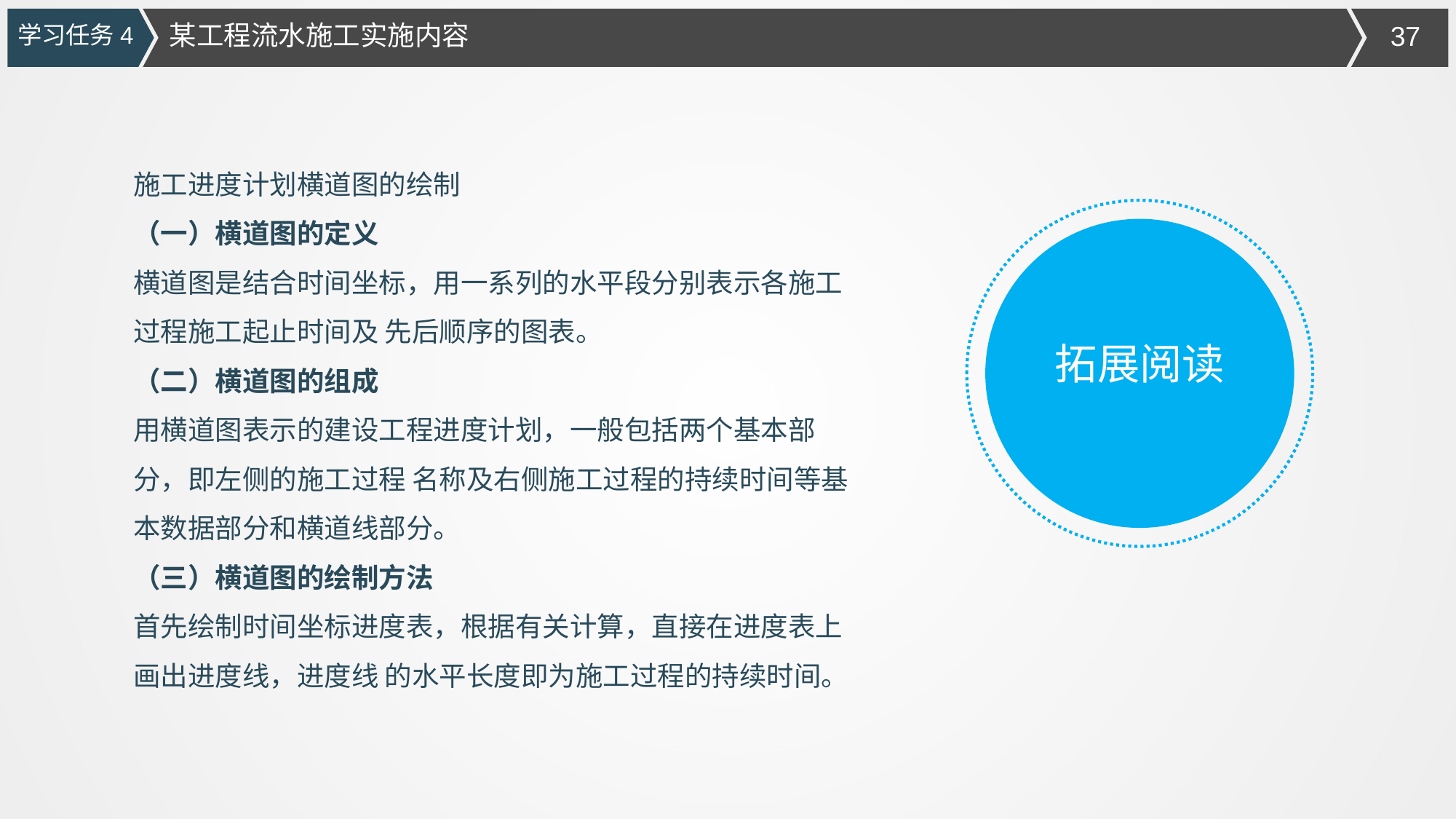

某工程流水施工实施内容
学习任务4
施工进度计划横道图的绘制
（一）横道图的定义
横道图是结合时间坐标，用一系列的水平段分别表示各施工过程施工起止时间及 先后顺序的图表。
（二）横道图的组成
用横道图表示的建设工程进度计划，一般包括两个基本部分，即左侧的施工过程 名称及右侧施工过程的持续时间等基本数据部分和横道线部分。
（三）横道图的绘制方法
首先绘制时间坐标进度表，根据有关计算，直接在进度表上画出进度线，进度线 的水平长度即为施工过程的持续时间。

拓展阅读